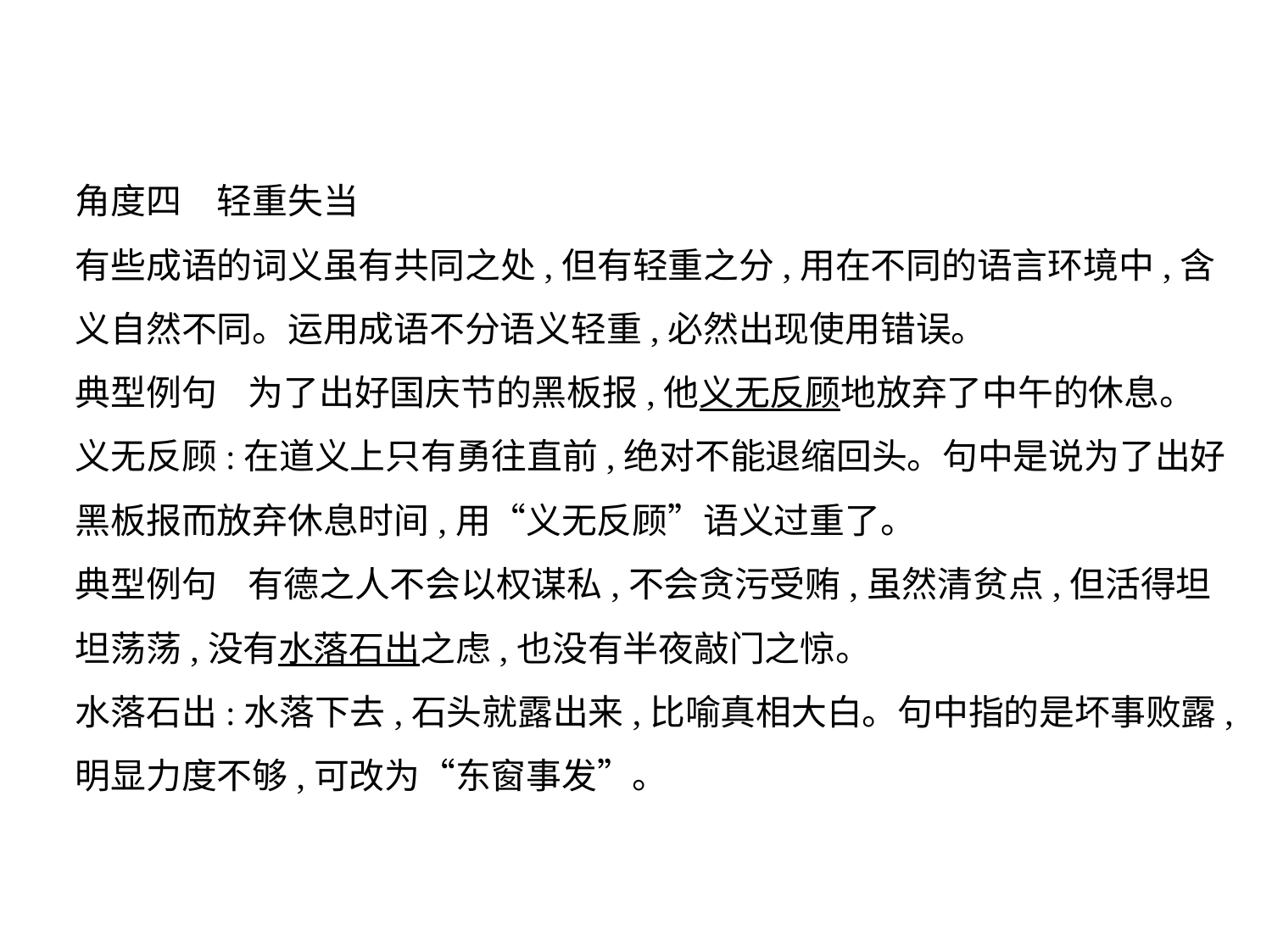

角度四　轻重失当
有些成语的词义虽有共同之处,但有轻重之分,用在不同的语言环境中,含
义自然不同。运用成语不分语义轻重,必然出现使用错误。
典型例句    为了出好国庆节的黑板报,他义无反顾地放弃了中午的休息。
义无反顾:在道义上只有勇往直前,绝对不能退缩回头。句中是说为了出好
黑板报而放弃休息时间,用“义无反顾”语义过重了。
典型例句    有德之人不会以权谋私,不会贪污受贿,虽然清贫点,但活得坦
坦荡荡,没有水落石出之虑,也没有半夜敲门之惊。
水落石出:水落下去,石头就露出来,比喻真相大白。句中指的是坏事败露,
明显力度不够,可改为“东窗事发”。